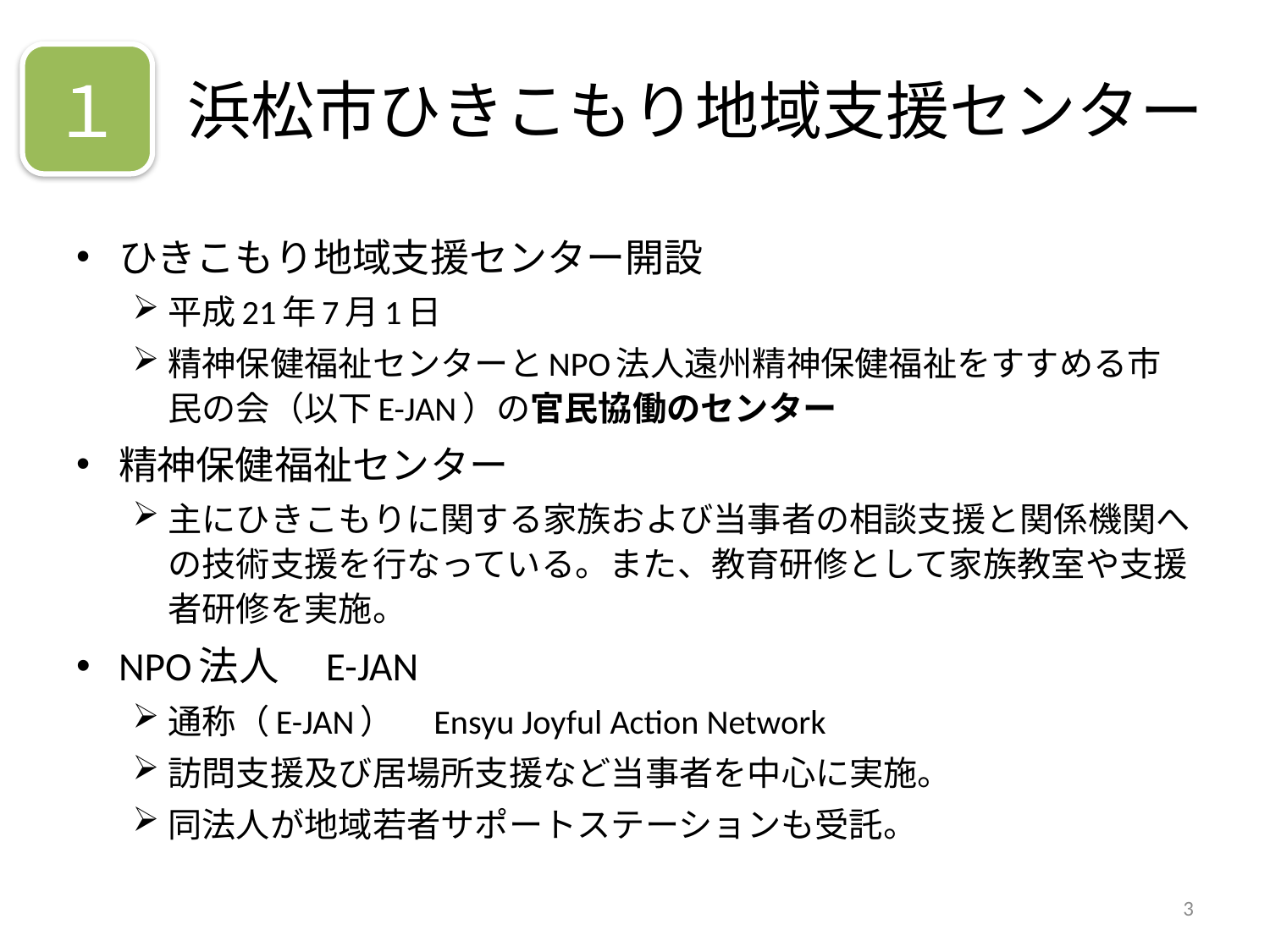

# 浜松市ひきこもり地域支援センター
１
ひきこもり地域支援センター開設
平成21年7月1日
精神保健福祉センターとNPO法人遠州精神保健福祉をすすめる市民の会（以下E-JAN）の官民協働のセンター
精神保健福祉センター
主にひきこもりに関する家族および当事者の相談支援と関係機関への技術支援を行なっている。また、教育研修として家族教室や支援者研修を実施。
NPO法人　E-JAN
通称（E-JAN）　Ensyu Joyful Action Network
訪問支援及び居場所支援など当事者を中心に実施。
同法人が地域若者サポートステーションも受託。
3